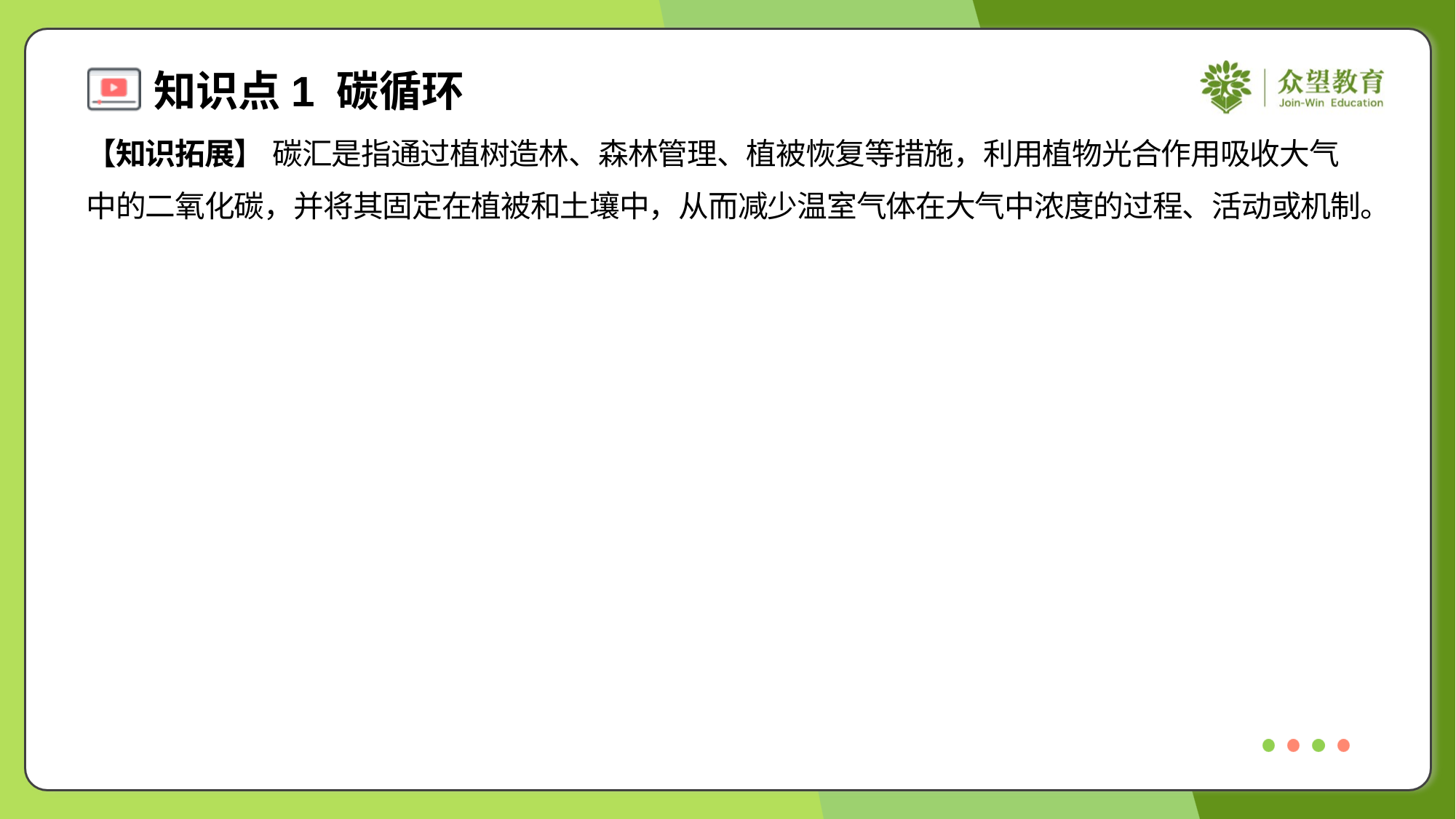

【知识拓展】 碳汇是指通过植树造林、森林管理、植被恢复等措施，利用植物光合作用吸收大气
中的二氧化碳，并将其固定在植被和土壤中，从而减少温室气体在大气中浓度的过程、活动或机制。